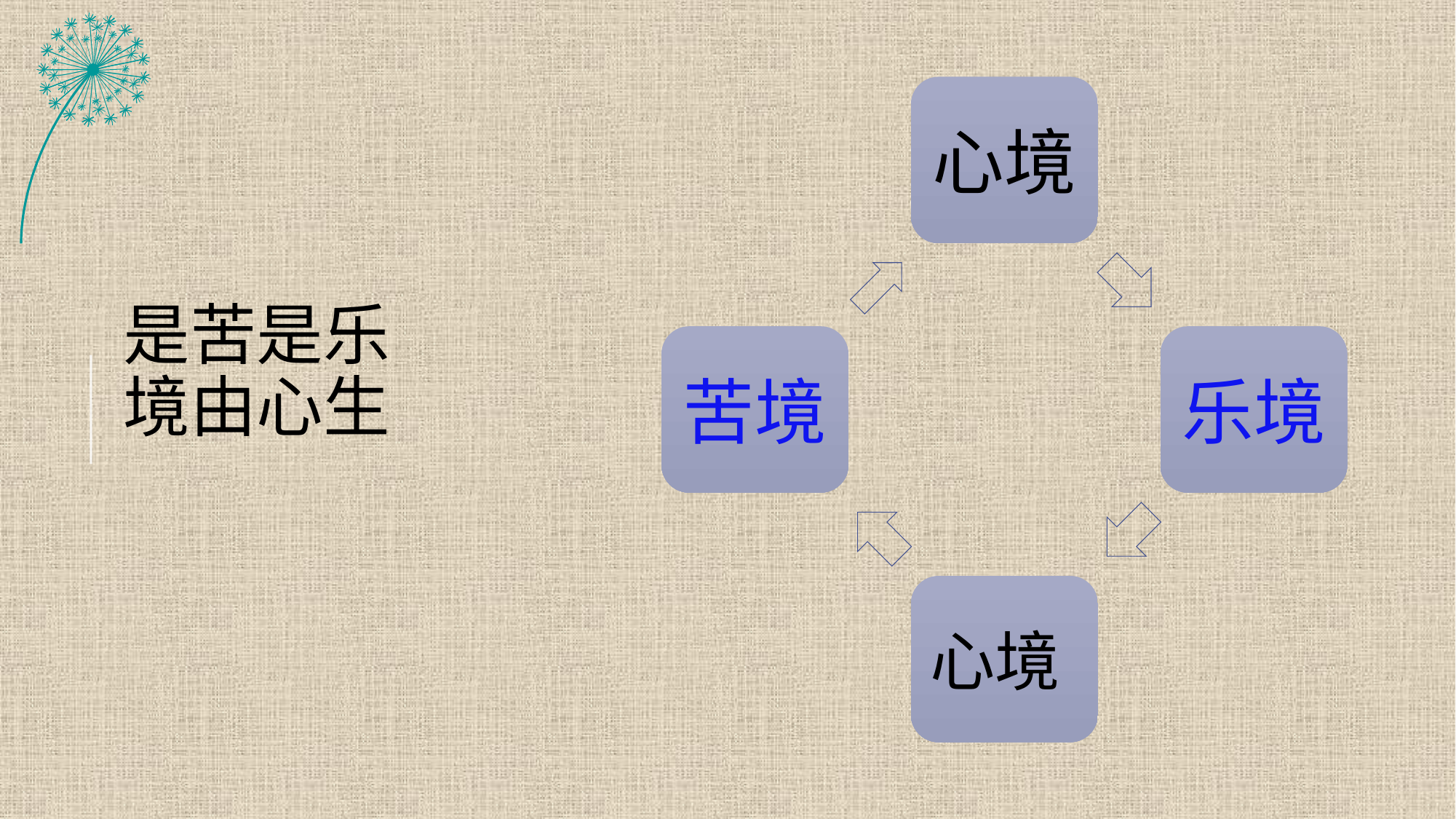

心境
乐境
心境
苦境
# 是苦是乐 境由心生
72